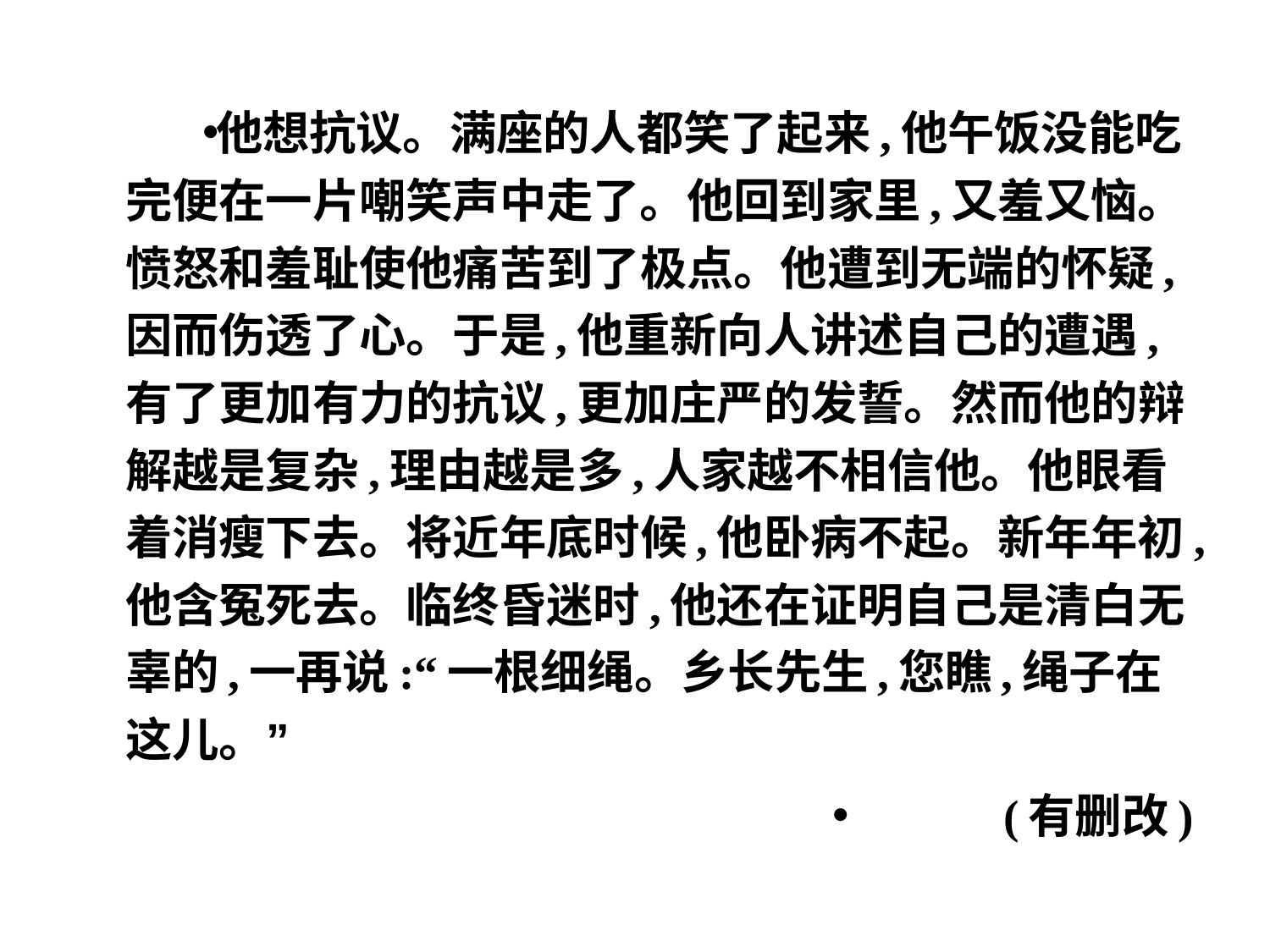

他想抗议。满座的人都笑了起来,他午饭没能吃完便在一片嘲笑声中走了。他回到家里,又羞又恼。愤怒和羞耻使他痛苦到了极点。他遭到无端的怀疑,因而伤透了心。于是,他重新向人讲述自己的遭遇,有了更加有力的抗议,更加庄严的发誓。然而他的辩解越是复杂,理由越是多,人家越不相信他。他眼看着消瘦下去。将近年底时候,他卧病不起。新年年初,他含冤死去。临终昏迷时,他还在证明自己是清白无辜的,一再说:“一根细绳。乡长先生,您瞧,绳子在这儿。”
(有删改)